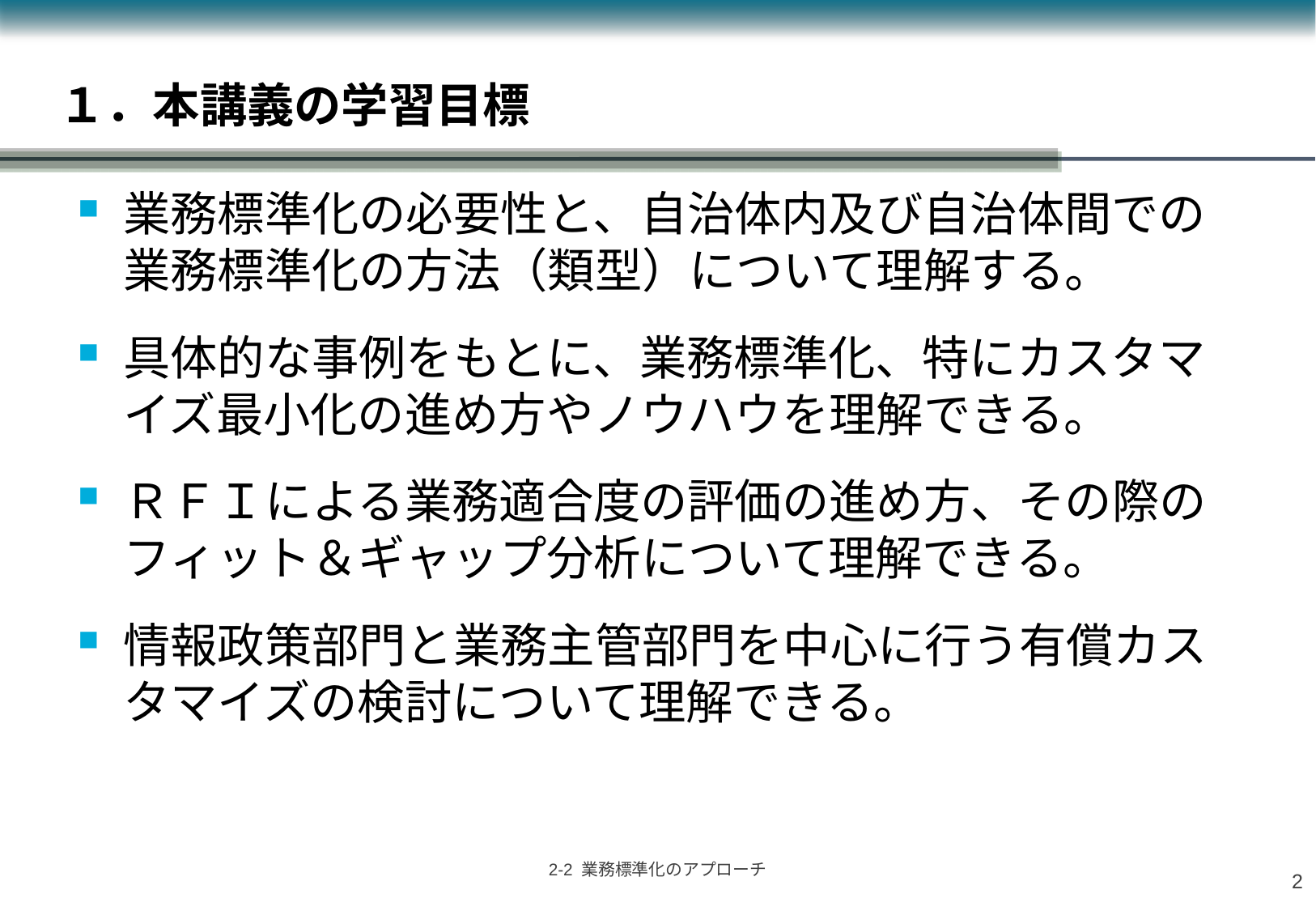

# １．本講義の学習目標
業務標準化の必要性と、自治体内及び自治体間での業務標準化の方法（類型）について理解する。
具体的な事例をもとに、業務標準化、特にカスタマイズ最小化の進め方やノウハウを理解できる。
ＲＦＩによる業務適合度の評価の進め方、その際のフィット＆ギャップ分析について理解できる。
情報政策部門と業務主管部門を中心に行う有償カスタマイズの検討について理解できる。
2
2-2 業務標準化のアプローチ